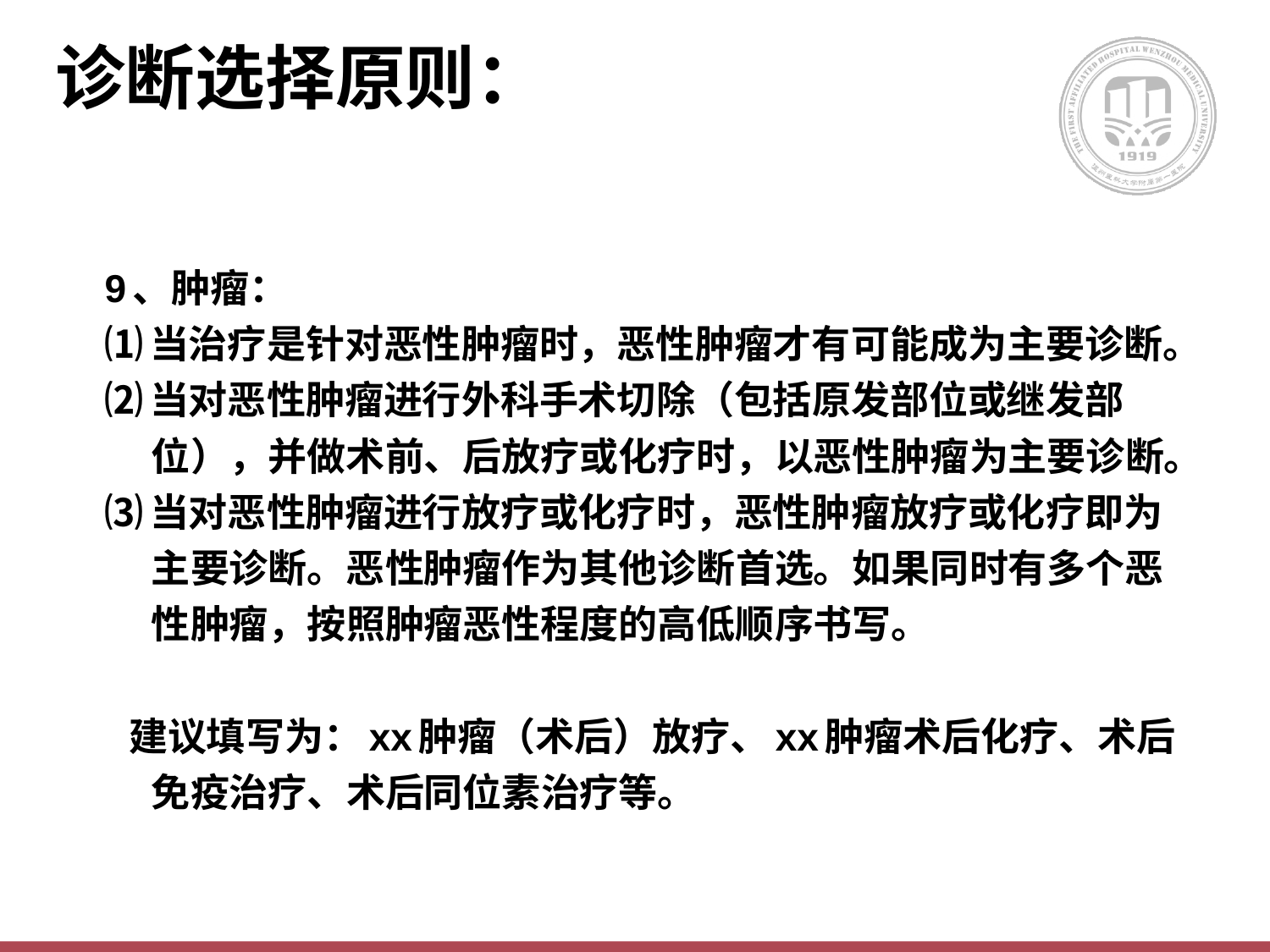

# 诊断选择原则：
9、肿瘤：
⑴当治疗是针对恶性肿瘤时，恶性肿瘤才有可能成为主要诊断。
⑵当对恶性肿瘤进行外科手术切除（包括原发部位或继发部位），并做术前、后放疗或化疗时，以恶性肿瘤为主要诊断。
⑶当对恶性肿瘤进行放疗或化疗时，恶性肿瘤放疗或化疗即为主要诊断。恶性肿瘤作为其他诊断首选。如果同时有多个恶性肿瘤，按照肿瘤恶性程度的高低顺序书写。

  建议填写为：xx肿瘤（术后）放疗、xx肿瘤术后化疗、术后免疫治疗、术后同位素治疗等。